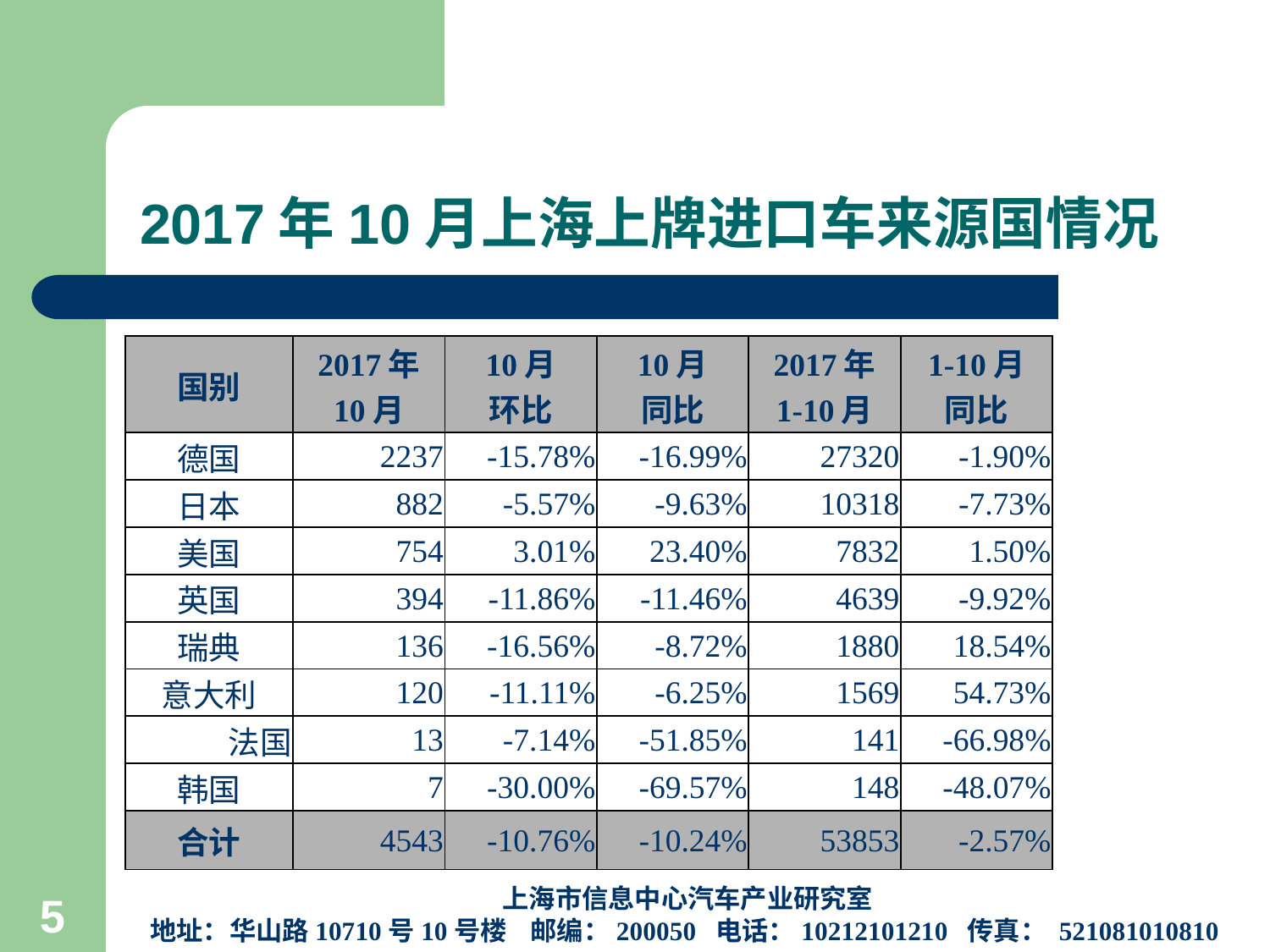

# 2017年10月上海上牌进口车来源国情况
| 国别 | 2017年 10月 | 10月 环比 | 10月 同比 | 2017年 1-10月 | 1-10月 同比 |
| --- | --- | --- | --- | --- | --- |
| 德国 | 2237 | -15.78% | -16.99% | 27320 | -1.90% |
| 日本 | 882 | -5.57% | -9.63% | 10318 | -7.73% |
| 美国 | 754 | 3.01% | 23.40% | 7832 | 1.50% |
| 英国 | 394 | -11.86% | -11.46% | 4639 | -9.92% |
| 瑞典 | 136 | -16.56% | -8.72% | 1880 | 18.54% |
| 意大利 | 120 | -11.11% | -6.25% | 1569 | 54.73% |
| 法国 | 13 | -7.14% | -51.85% | 141 | -66.98% |
| 韩国 | 7 | -30.00% | -69.57% | 148 | -48.07% |
| 合计 | 4543 | -10.76% | -10.24% | 53853 | -2.57% |
上海市信息中心汽车产业研究室
地址：华山路10710号10号楼    邮编：200050  电话：10212101210  传真： 521081010810
5